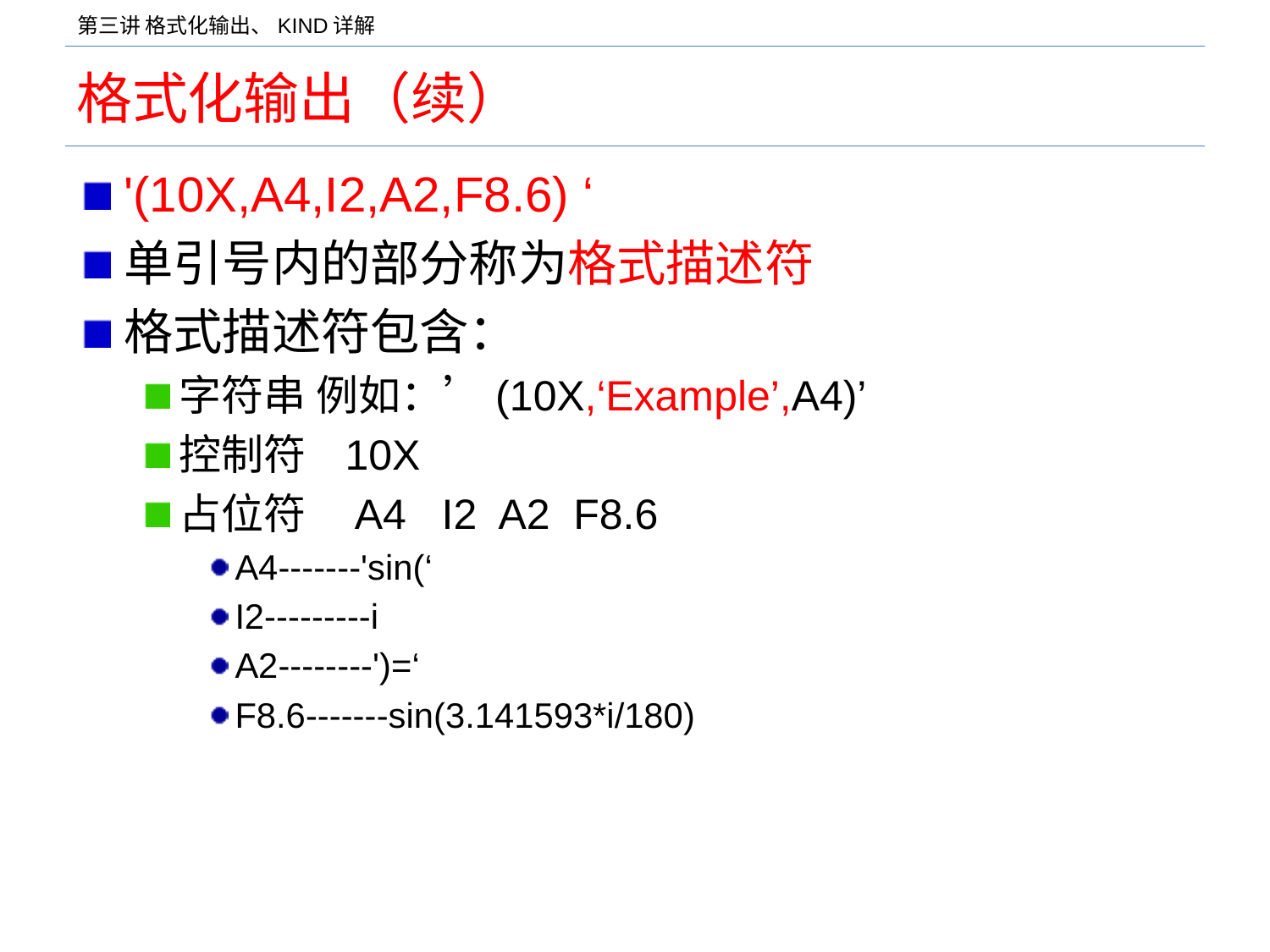

# 格式化输出（续）
'(10X,A4,I2,A2,F8.6) ‘
单引号内的部分称为格式描述符
格式描述符包含：
字符串 例如：’(10X,‘Example’,A4)’
控制符   10X
占位符    A4   I2  A2  F8.6
A4-------'sin(‘
I2---------i
A2--------')=‘
F8.6-------sin(3.141593*i/180)